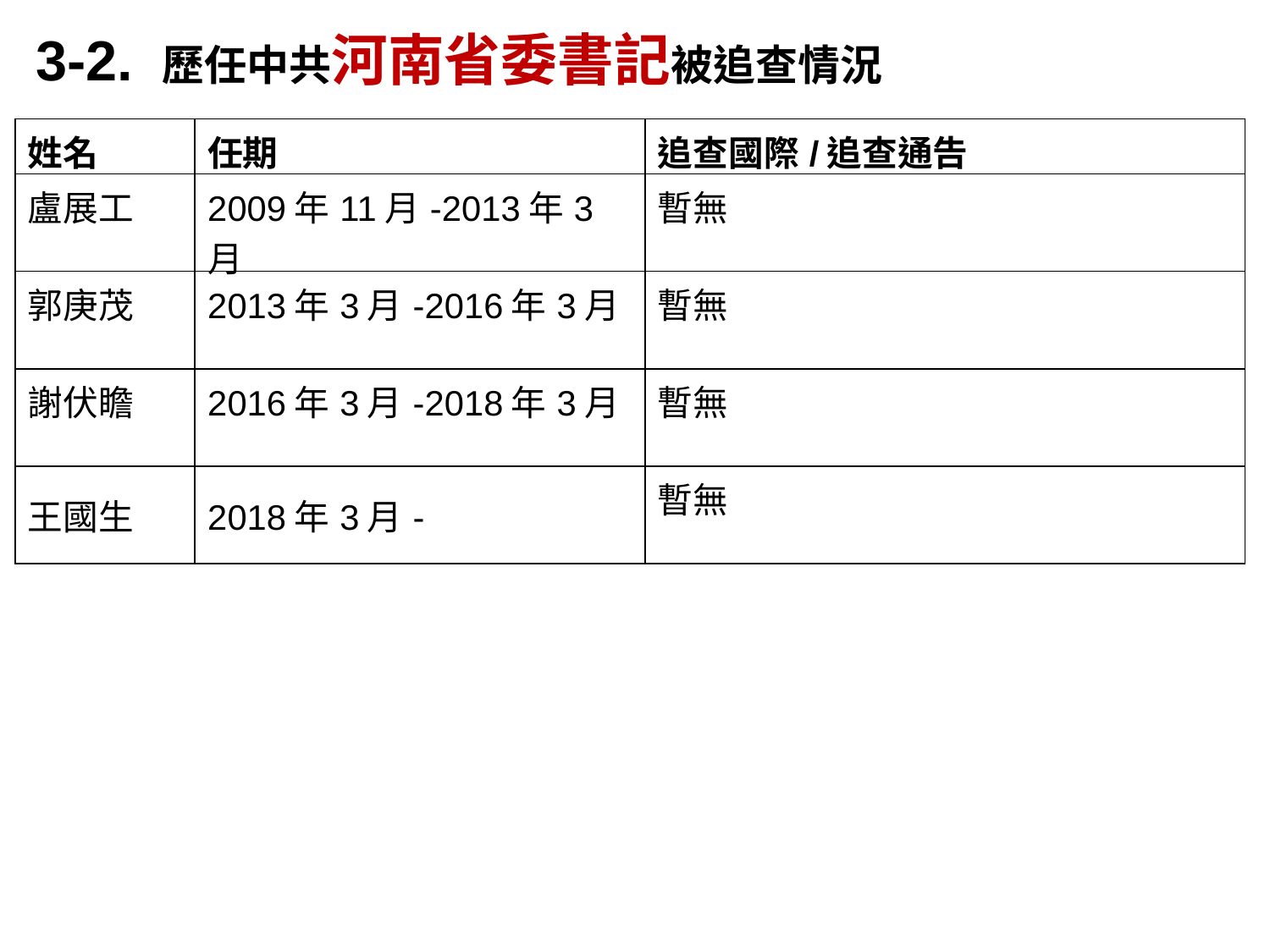

3-2. 歷任中共河南省委書記被追查情況
| 姓名 | 任期 | 追查國際/追查通告 |
| --- | --- | --- |
| 盧展工 | 2009年11月-2013年3月 | 暫無 |
| 郭庚茂 | 2013年3月-2016年3月 | 暫無 |
| 謝伏瞻 | 2016年3月-2018年3月 | 暫無 |
| 王國生 | 2018年3月- | 暫無 |